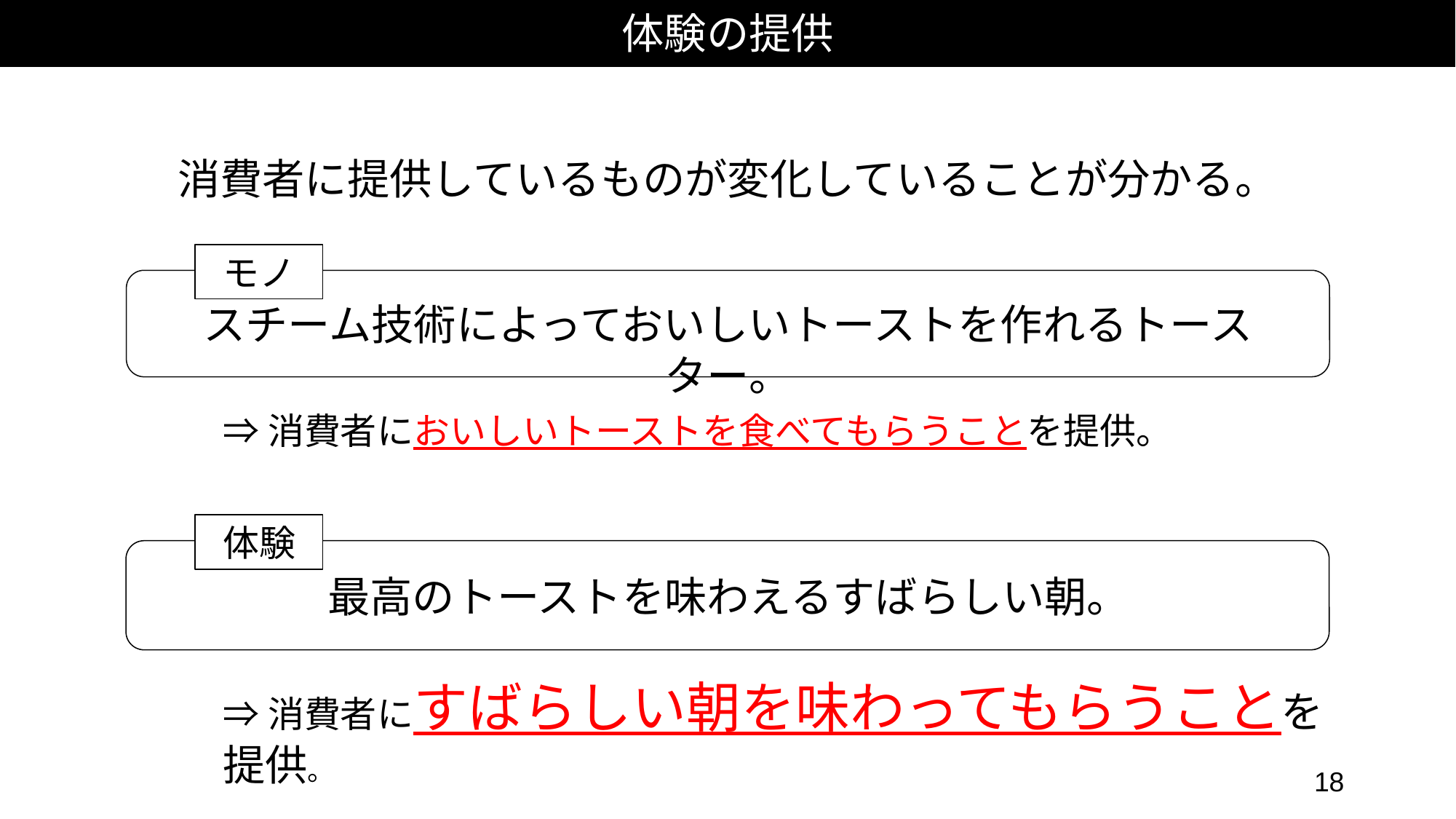

体験の提供
消費者に提供しているものが変化していることが分かる。
モノ

スチーム技術によっておいしいトーストを作れるトースター。
⇒消費者においしいトーストを食べてもらうことを提供。
体験

最高のトーストを味わえるすばらしい朝。
⇒消費者にすばらしい朝を味わってもらうことを提供。
18